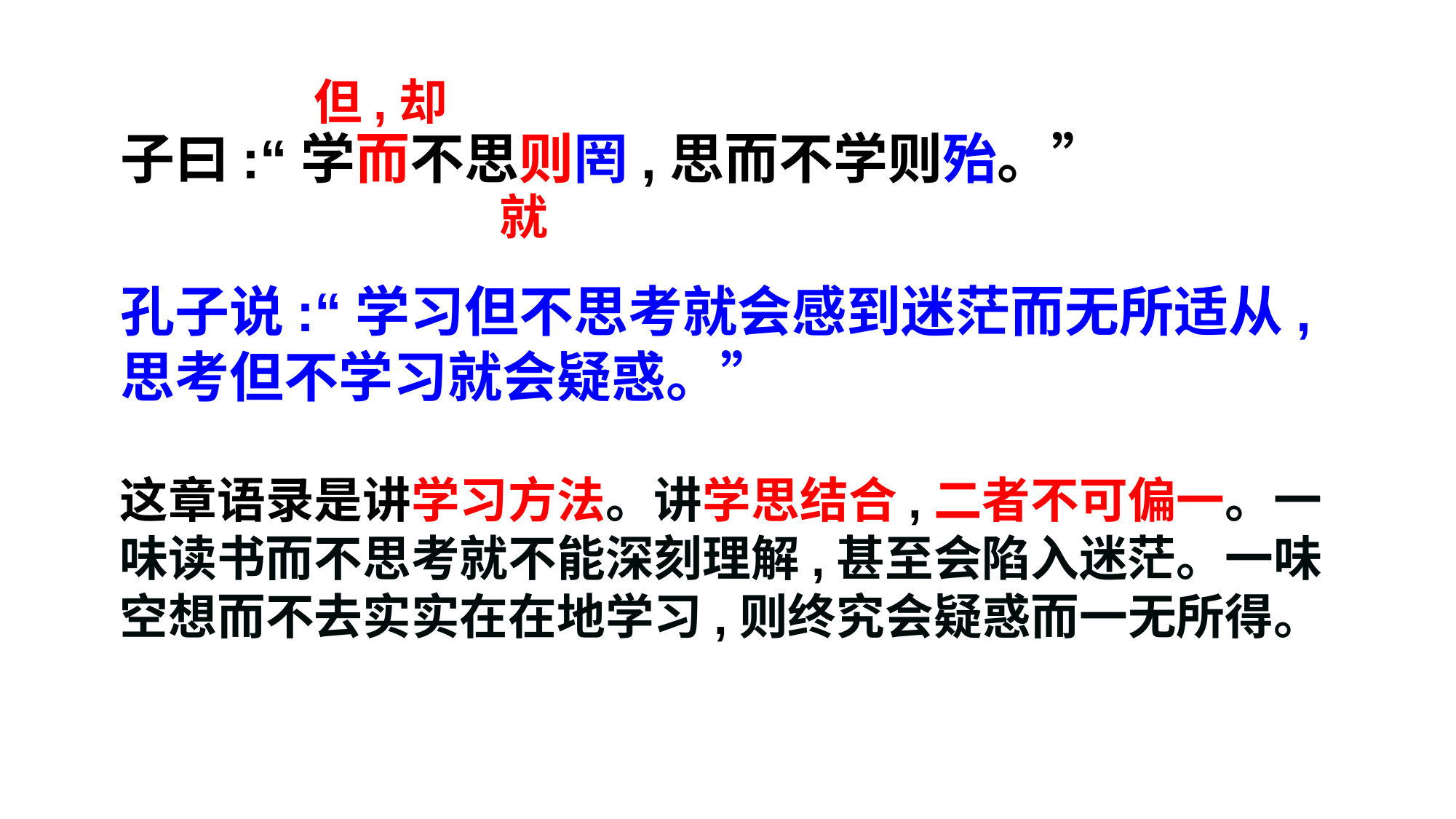

但,却
子曰:“学而不思则罔,思而不学则殆。”

孔子说:“学习但不思考就会感到迷茫而无所适从,思考但不学习就会疑惑。”
就
这章语录是讲学习方法。讲学思结合,二者不可偏一。一味读书而不思考就不能深刻理解,甚至会陷入迷茫。一味空想而不去实实在在地学习,则终究会疑惑而一无所得。